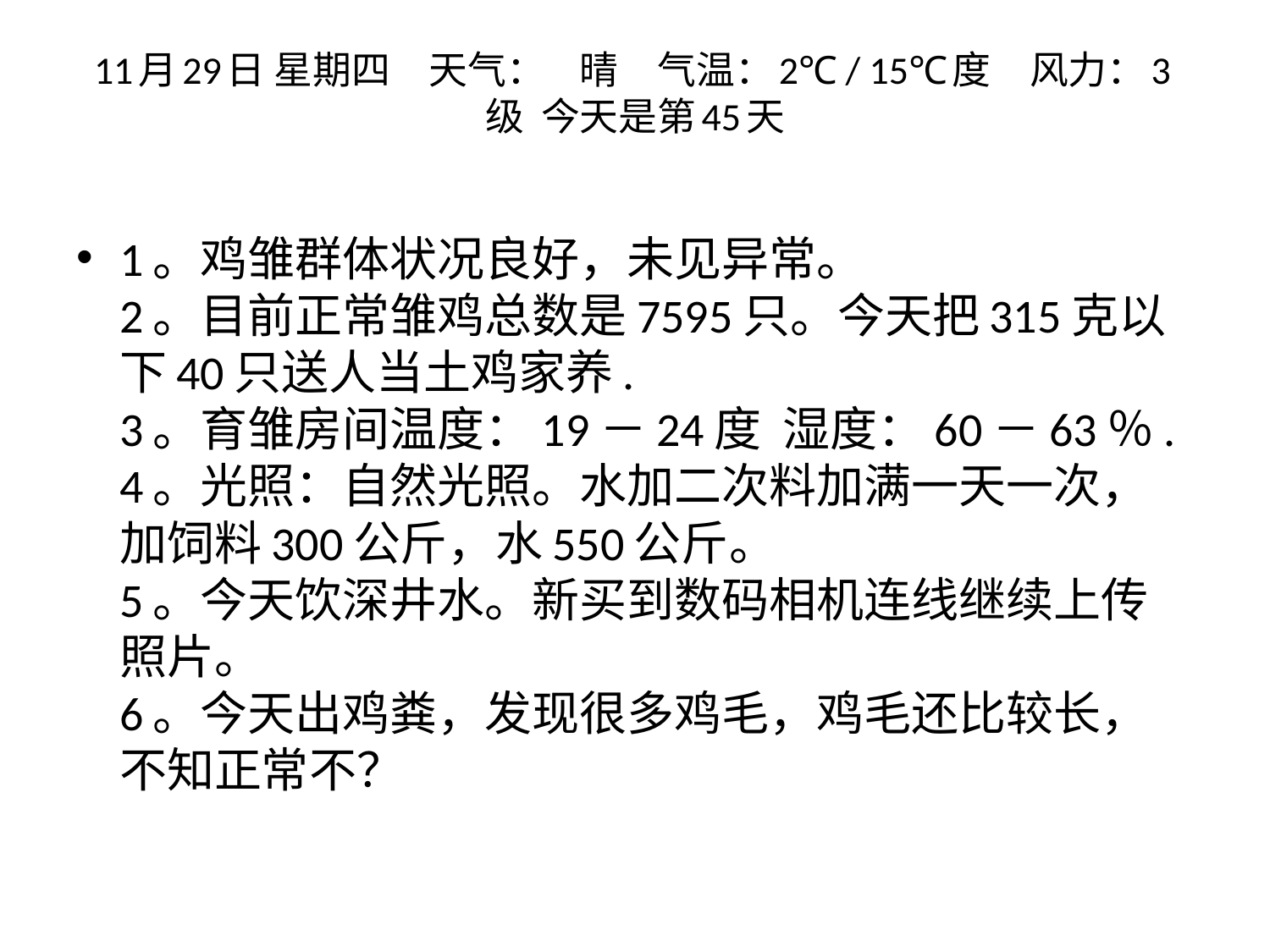

# 11月29日 星期四　天气：    晴　气温：2℃ / 15℃度　风力：3级  今天是第45天
1。鸡雏群体状况良好，未见异常。
2。目前正常雏鸡总数是7595只。今天把315克以下40只送人当土鸡家养.
3。育雏房间温度：19－24度  湿度：60－63％.
4。光照：自然光照。水加二次料加满一天一次，加饲料300公斤，水550公斤。
5。今天饮深井水。新买到数码相机连线继续上传照片。
6。今天出鸡粪，发现很多鸡毛，鸡毛还比较长，不知正常不？